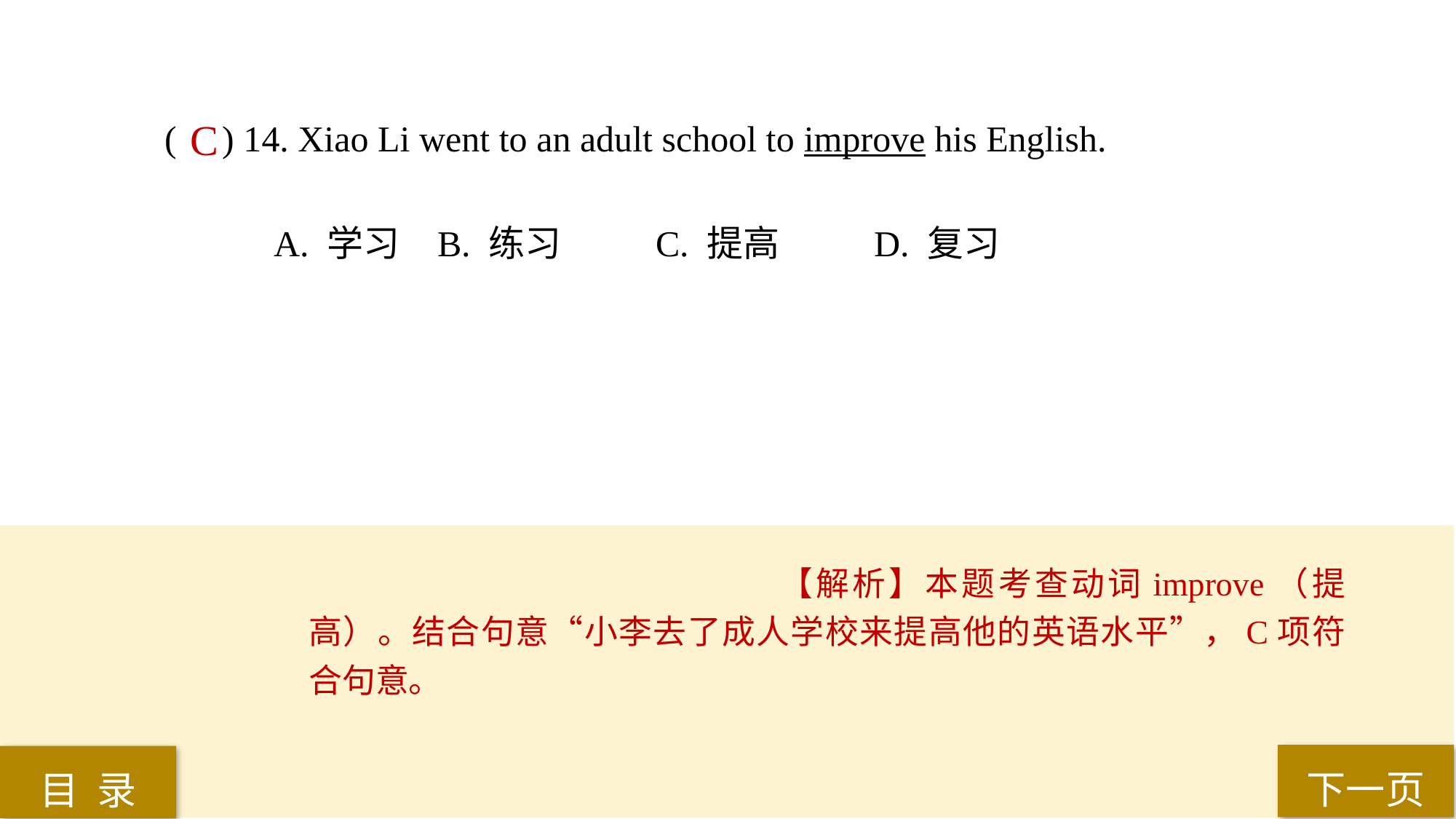

(     ) 14. Xiao Li went to an adult school to improve his English.

A. 学习 	B. 练习 	C. 提高 	D. 复习
C
【解析】本题考查动词improve（提高）。结合句意“小李去了成人学校来提高他的英语水平”，C项符合句意。